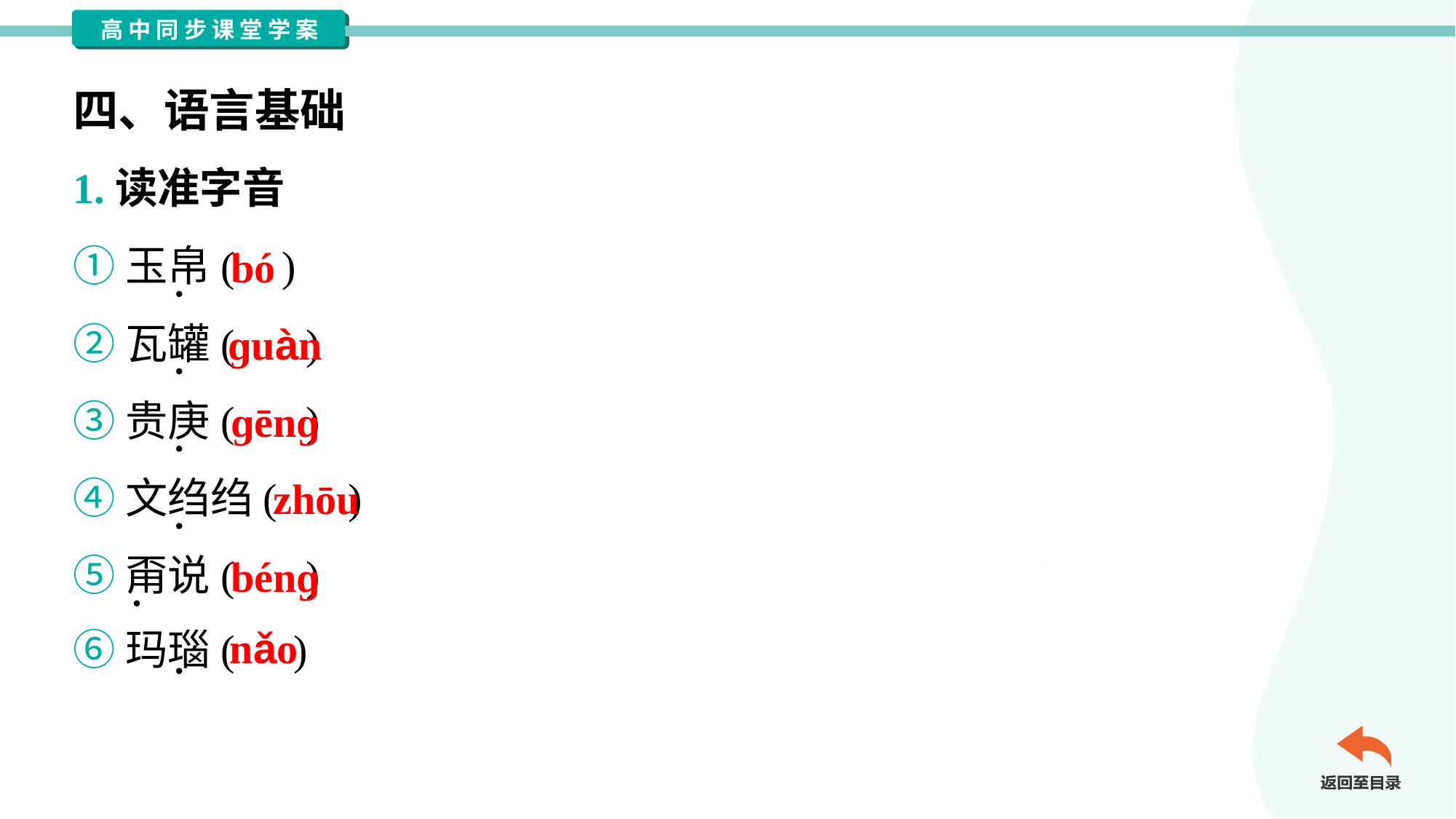

四、语言基础
1.读准字音
①玉帛(    )
②瓦罐(      )
③贵庚(      )
④文绉绉(      )
⑤甭说(      )
⑥玛瑙(     )
bó
ɡuàn

ɡēnɡ

zhōu

bénɡ

nǎo